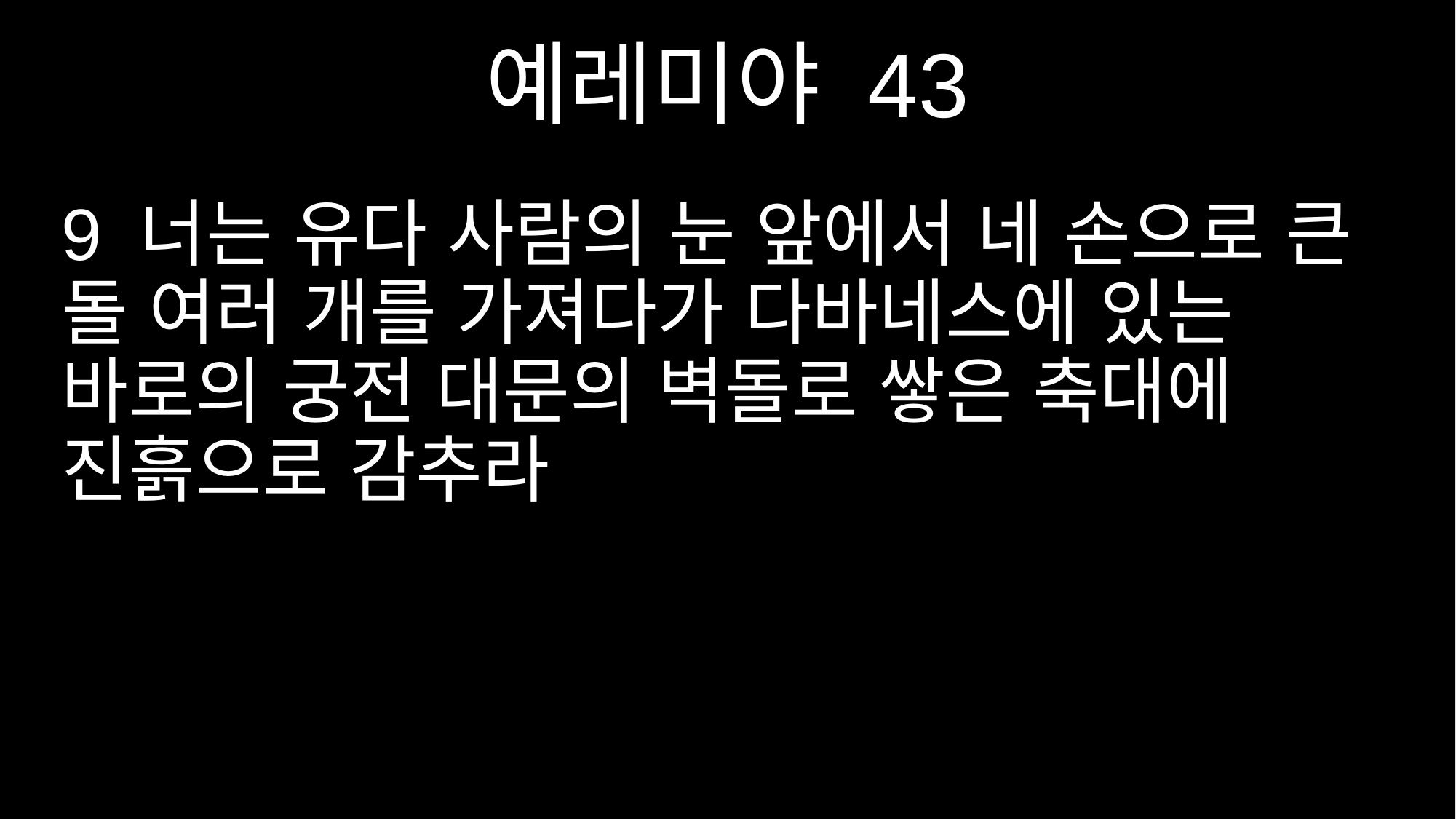

예레미야 43
9 너는 유다 사람의 눈 앞에서 네 손으로 큰 돌 여러 개를 가져다가 다바네스에 있는 바로의 궁전 대문의 벽돌로 쌓은 축대에 진흙으로 감추라